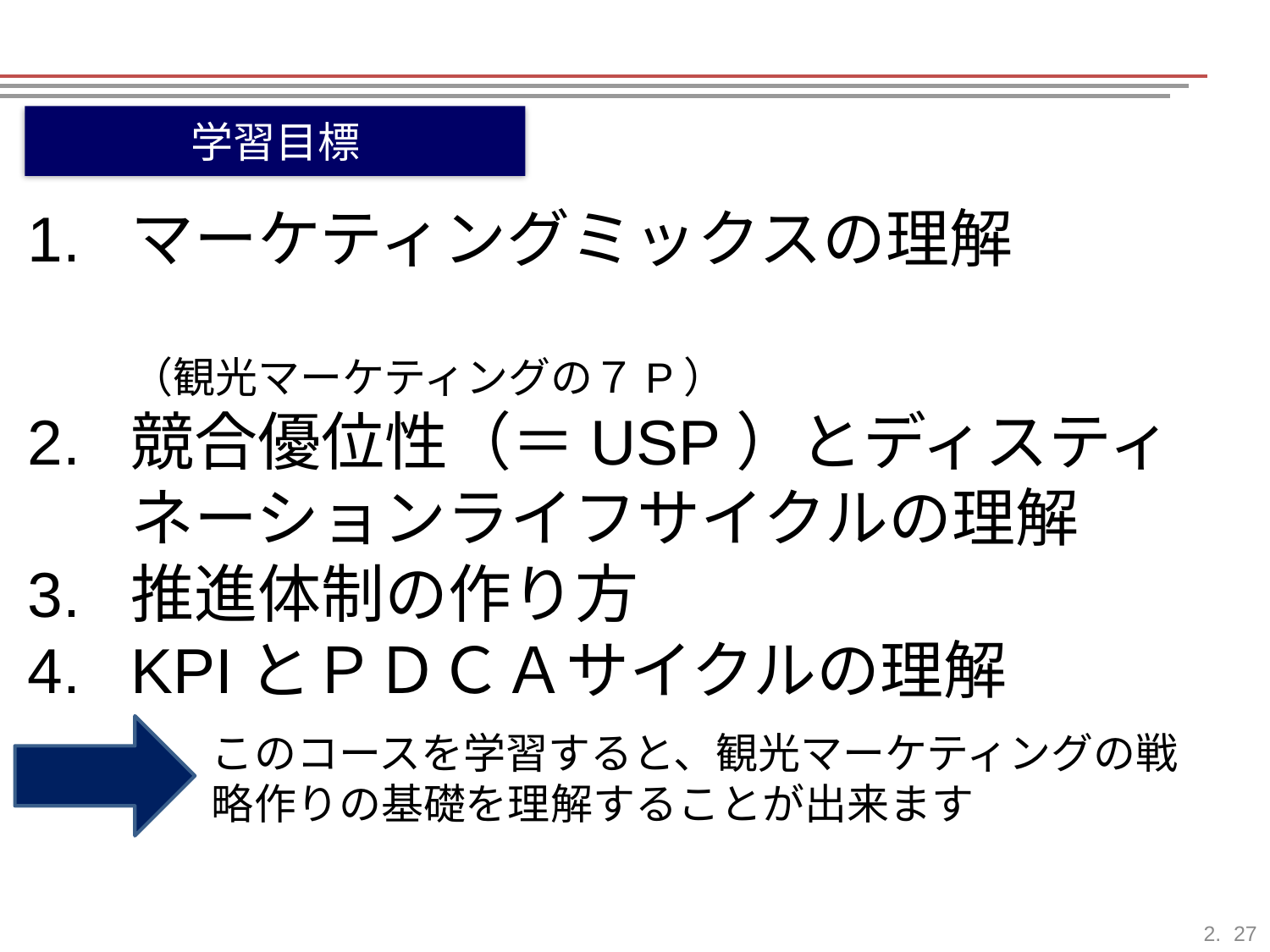

学習目標
マーケティングミックスの理解　　　　　　　　　　　　　　　　　　　（観光マーケティングの７P）
競合優位性（＝USP）とディスティネーションライフサイクルの理解
推進体制の作り方
KPIとＰＤＣＡサイクルの理解

このコースを学習すると、観光マーケティングの戦略作りの基礎を理解することが出来ます
27